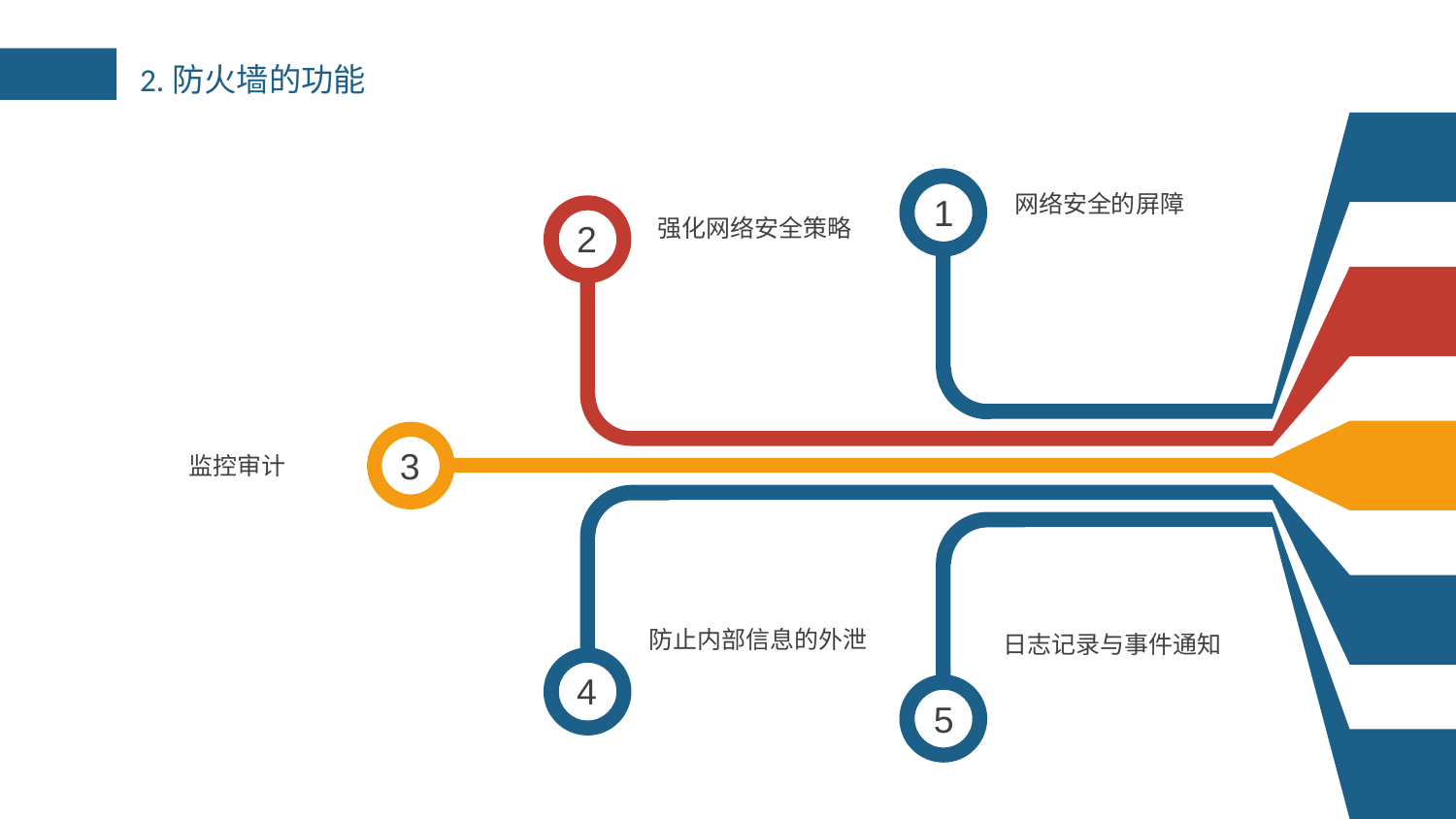

2.防火墙的功能

1
网络安全的屏障

2
强化网络安全策略

3
监控审计

防止内部信息的外泄
日志记录与事件通知
4
5